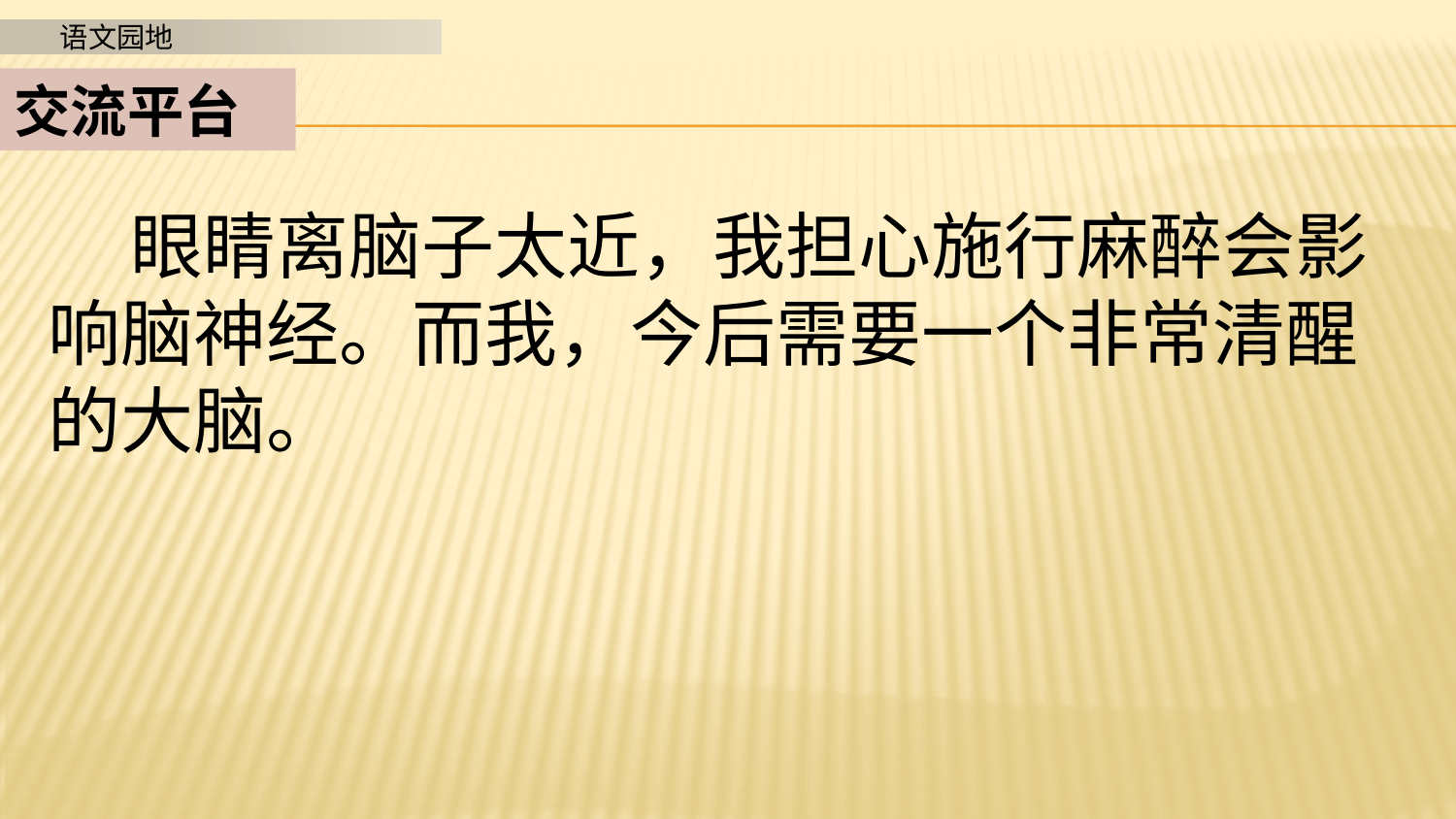

交流平台
    眼睛离脑子太近，我担心施行麻醉会影响脑神经。而我，今后需要一个非常清醒的大脑。